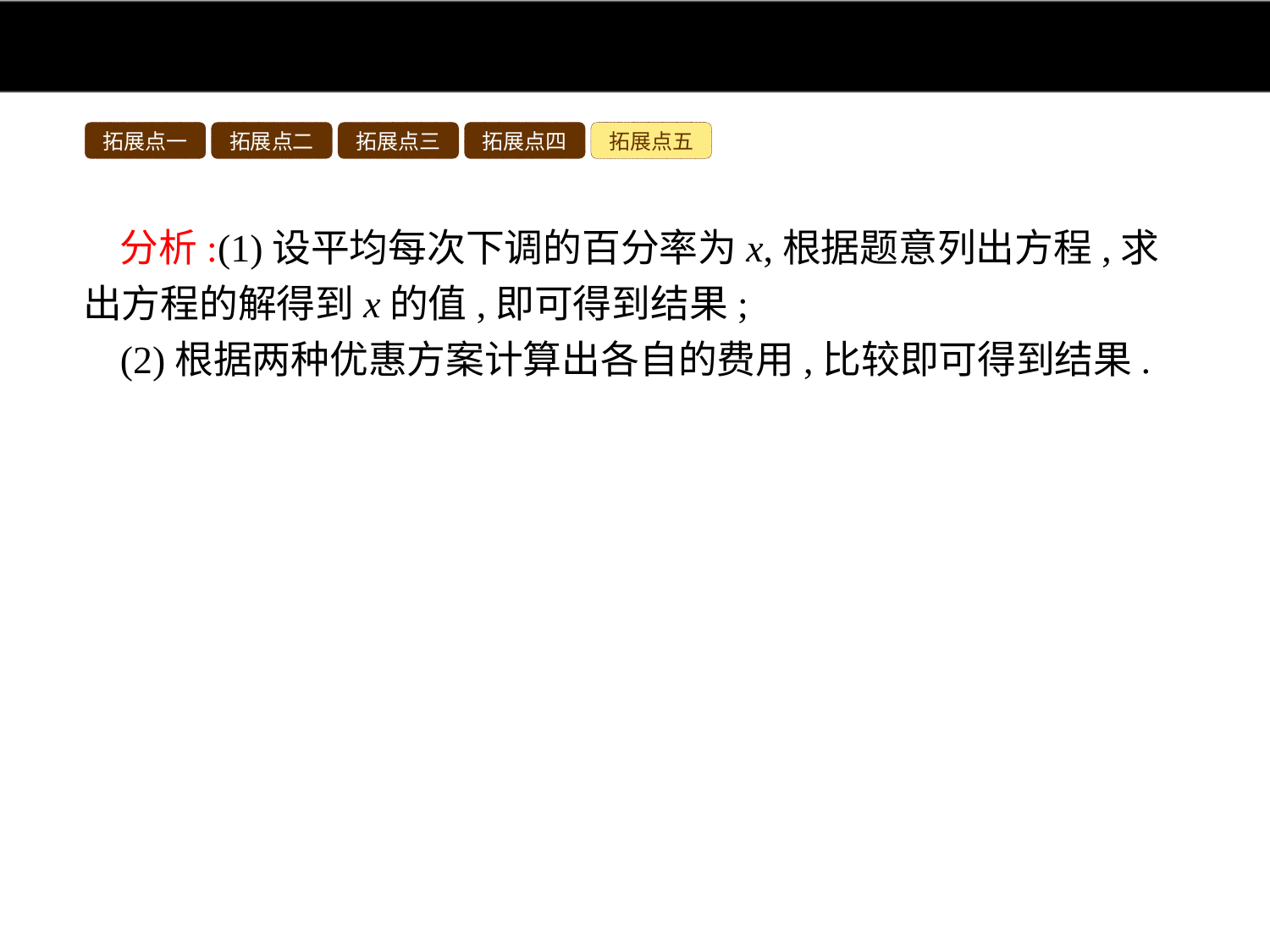

拓展点一
拓展点二
拓展点三
拓展点四
拓展点五
分析:(1)设平均每次下调的百分率为x,根据题意列出方程,求出方程的解得到x的值,即可得到结果;
(2)根据两种优惠方案计算出各自的费用,比较即可得到结果.
解:(1)设平均每次下调的百分率为x,
依题意,得6 000(1-x)2=4 860,
解得x1=0.1=10%,x2=1.9(不合题意,舍去),
答:平均每次下调的百分率为10%.
(2)方案一可优惠:4 860×100×(1-98%)=9 720(元);
方案二可优惠:100×1.5×12×2=3 600(元),
∵9 720>3 600,∴方案一更优惠.